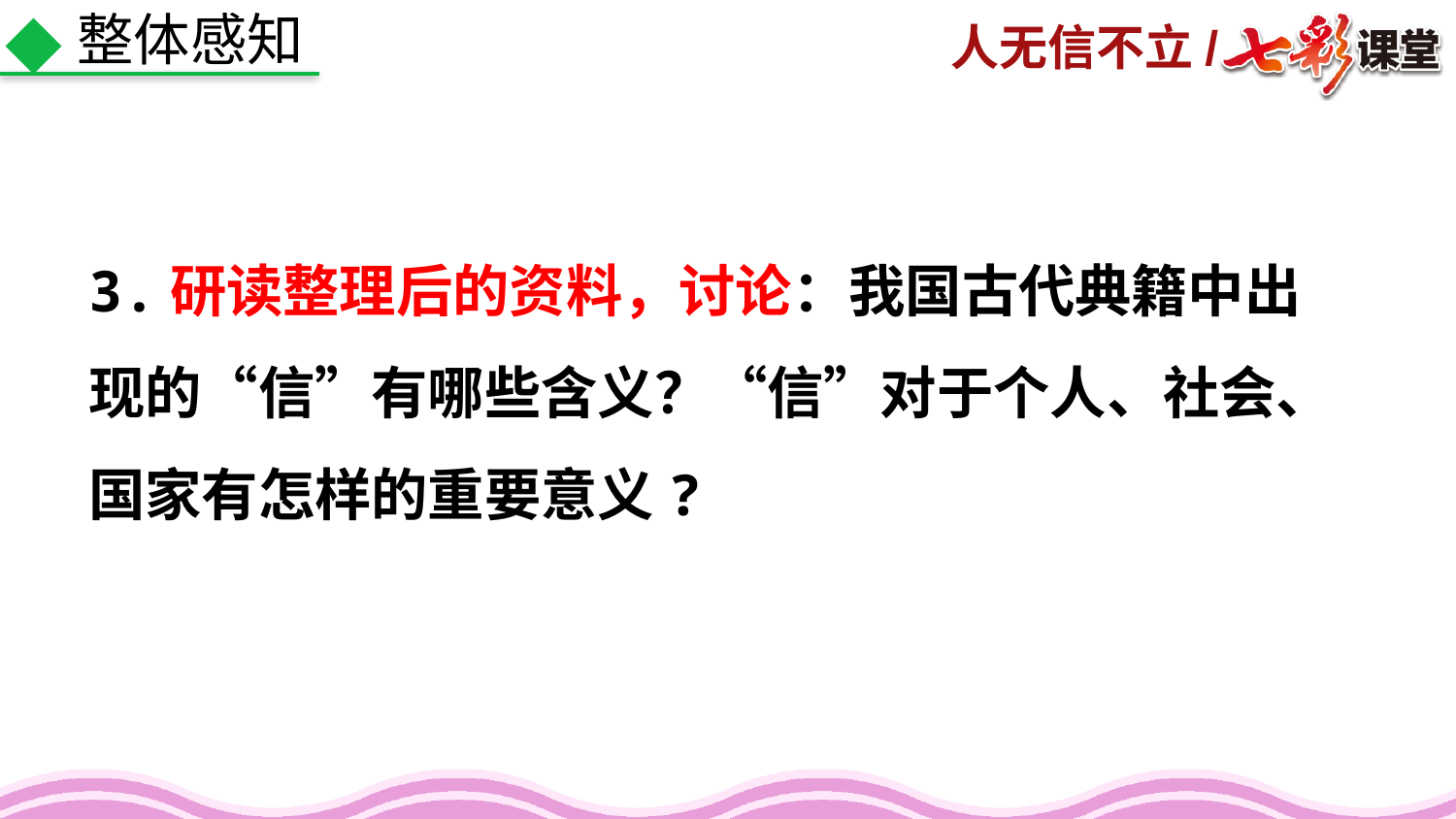

整体感知

3.研读整理后的资料，讨论：我国古代典籍中出现的“信”有哪些含义？“信”对于个人、社会、国家有怎样的重要意义?